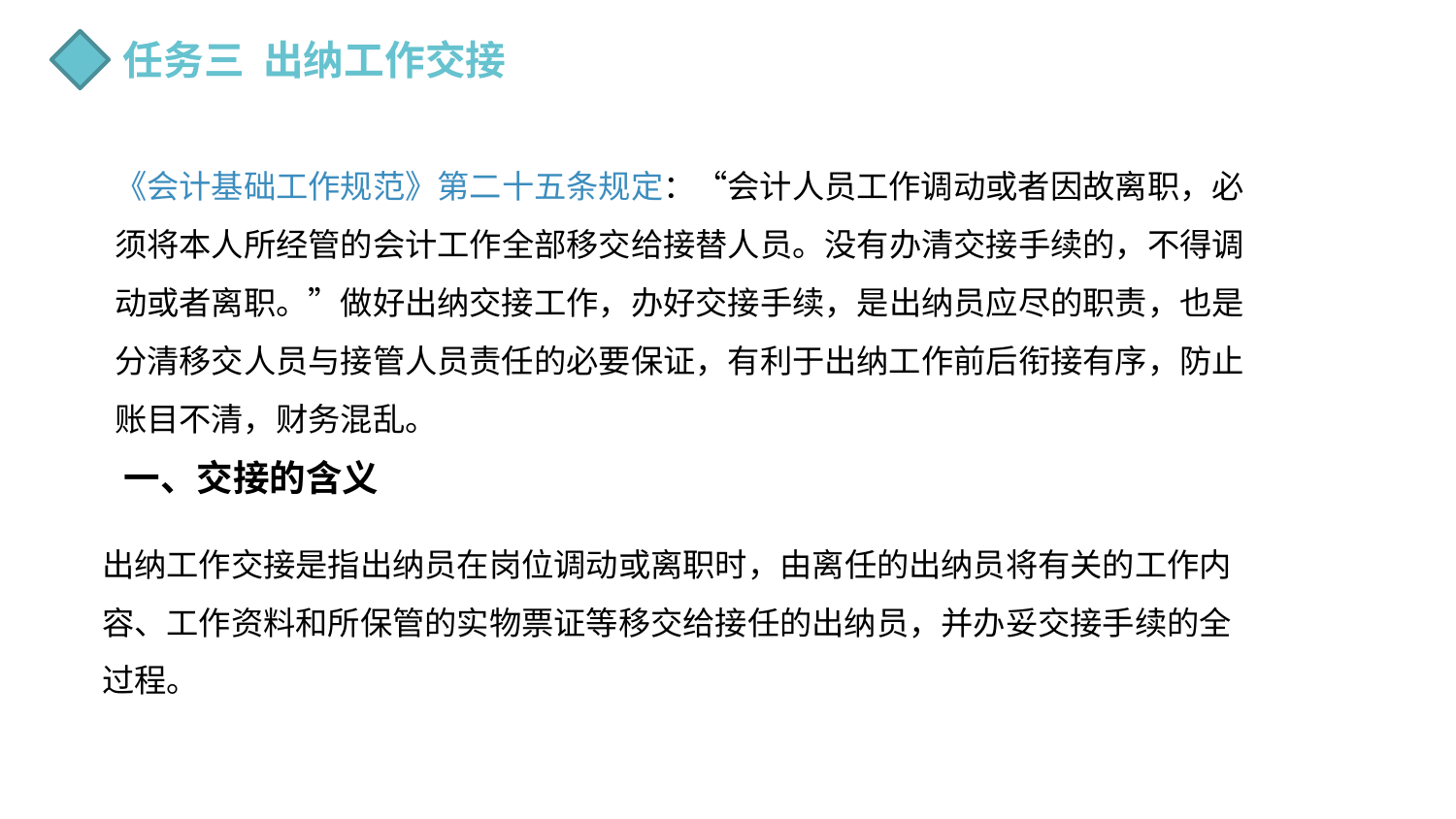

任务三  出纳工作交接

《会计基础工作规范》第二十五条规定：“会计人员工作调动或者因故离职，必须将本人所经管的会计工作全部移交给接替人员。没有办清交接手续的，不得调动或者离职。”做好出纳交接工作，办好交接手续，是出纳员应尽的职责，也是分清移交人员与接管人员责任的必要保证，有利于出纳工作前后衔接有序，防止账目不清，财务混乱。
一、交接的含义
出纳工作交接是指出纳员在岗位调动或离职时，由离任的出纳员将有关的工作内容、工作资料和所保管的实物票证等移交给接任的出纳员，并办妥交接手续的全过程。
18